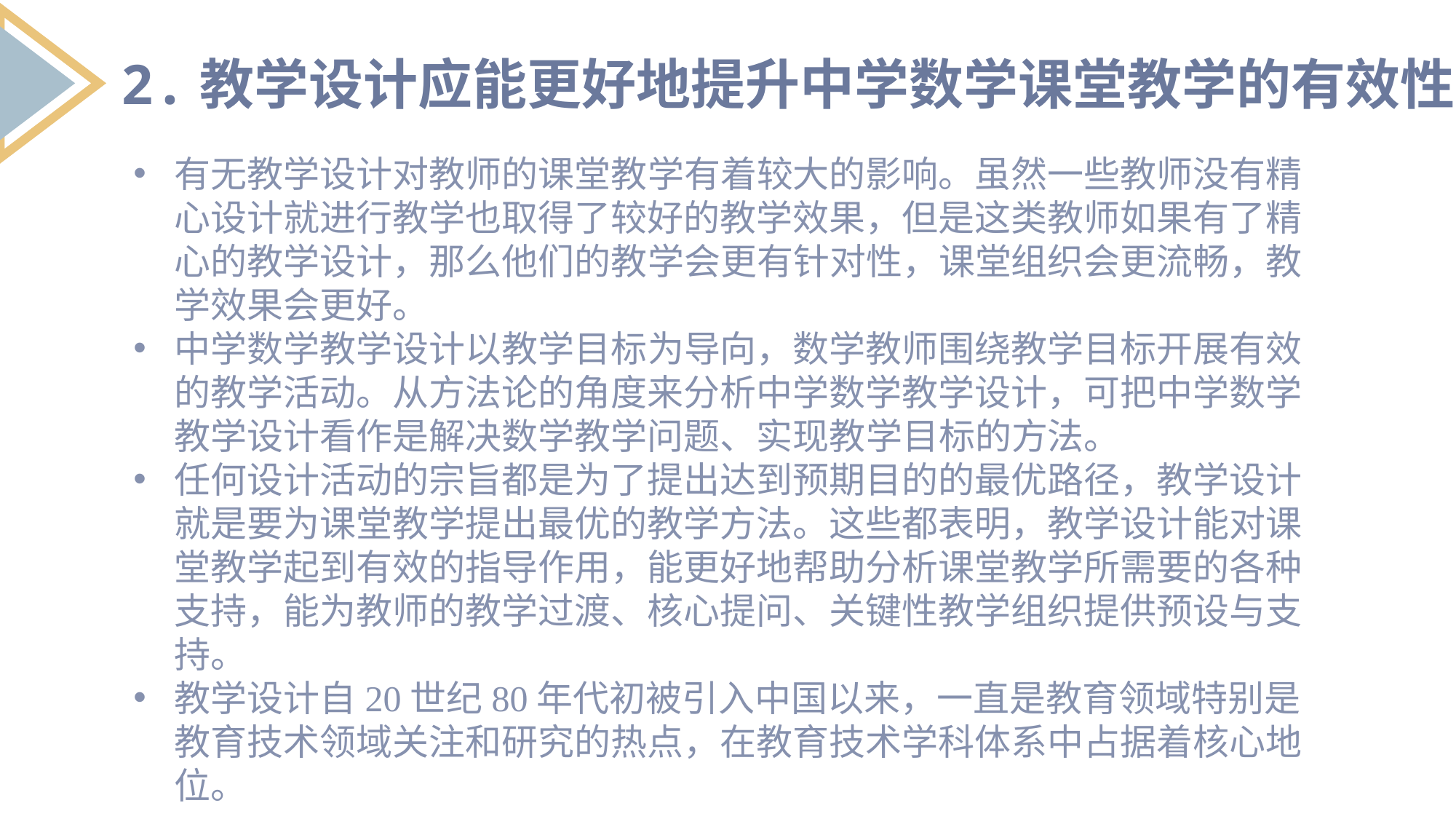

2.教学设计应能更好地提升中学数学课堂教学的有效性

有无教学设计对教师的课堂教学有着较大的影响。虽然一些教师没有精心设计就进行教学也取得了较好的教学效果，但是这类教师如果有了精心的教学设计，那么他们的教学会更有针对性，课堂组织会更流畅，教学效果会更好。
中学数学教学设计以教学目标为导向，数学教师围绕教学目标开展有效的教学活动。从方法论的角度来分析中学数学教学设计，可把中学数学教学设计看作是解决数学教学问题、实现教学目标的方法。
任何设计活动的宗旨都是为了提出达到预期目的的最优路径，教学设计就是要为课堂教学提出最优的教学方法。这些都表明，教学设计能对课堂教学起到有效的指导作用，能更好地帮助分析课堂教学所需要的各种支持，能为教师的教学过渡、核心提问、关键性教学组织提供预设与支持。
教学设计自20世纪80年代初被引入中国以来，一直是教育领域特别是教育技术领域关注和研究的热点，在教育技术学科体系中占据着核心地位。